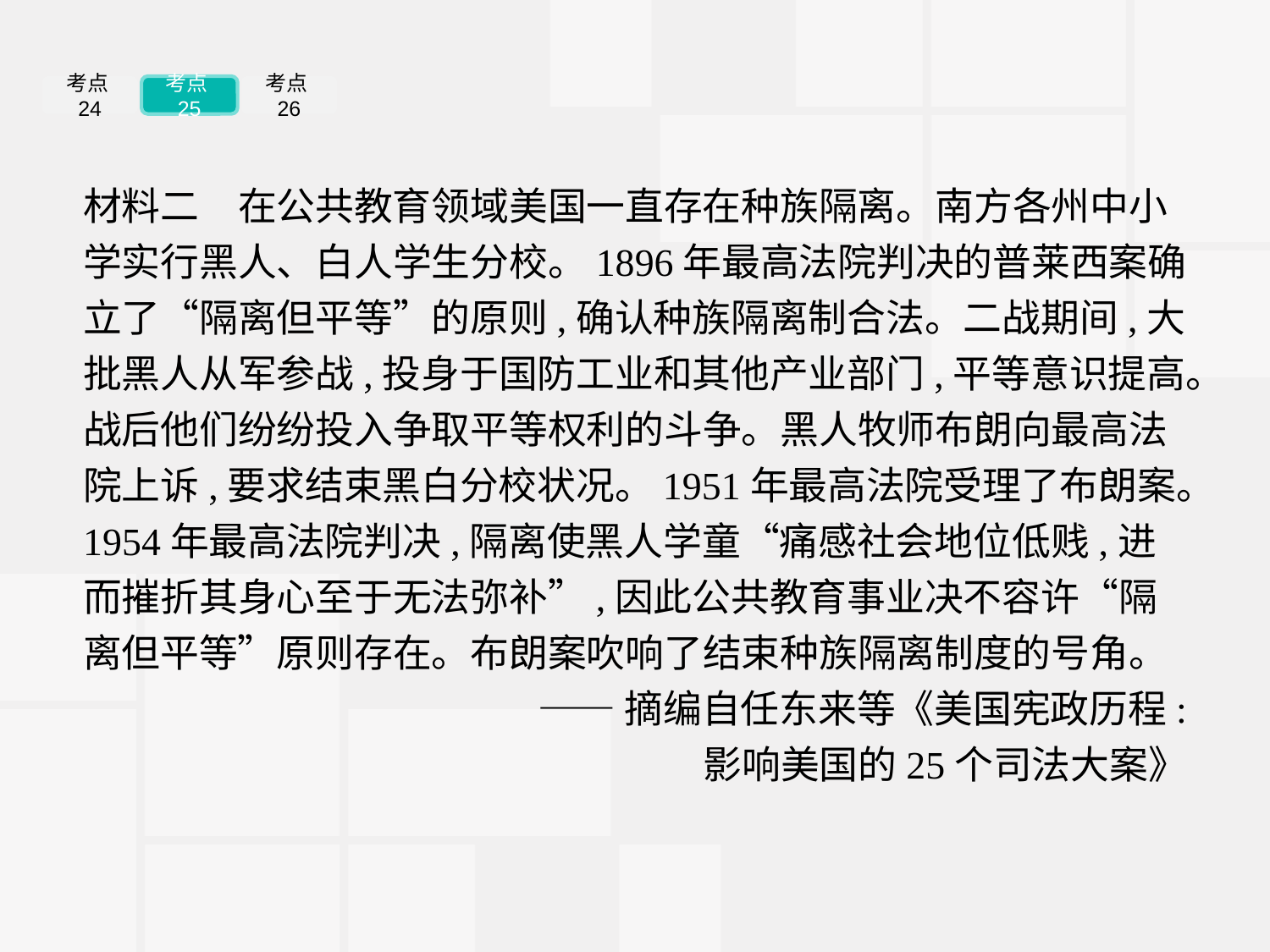

考点24
考点25
考点26
材料二　在公共教育领域美国一直存在种族隔离。南方各州中小学实行黑人、白人学生分校。1896年最高法院判决的普莱西案确立了“隔离但平等”的原则,确认种族隔离制合法。二战期间,大批黑人从军参战,投身于国防工业和其他产业部门,平等意识提高。战后他们纷纷投入争取平等权利的斗争。黑人牧师布朗向最高法院上诉,要求结束黑白分校状况。1951年最高法院受理了布朗案。1954年最高法院判决,隔离使黑人学童“痛感社会地位低贱,进而摧折其身心至于无法弥补”,因此公共教育事业决不容许“隔离但平等”原则存在。布朗案吹响了结束种族隔离制度的号角。
——摘编自任东来等《美国宪政历程:
影响美国的25个司法大案》